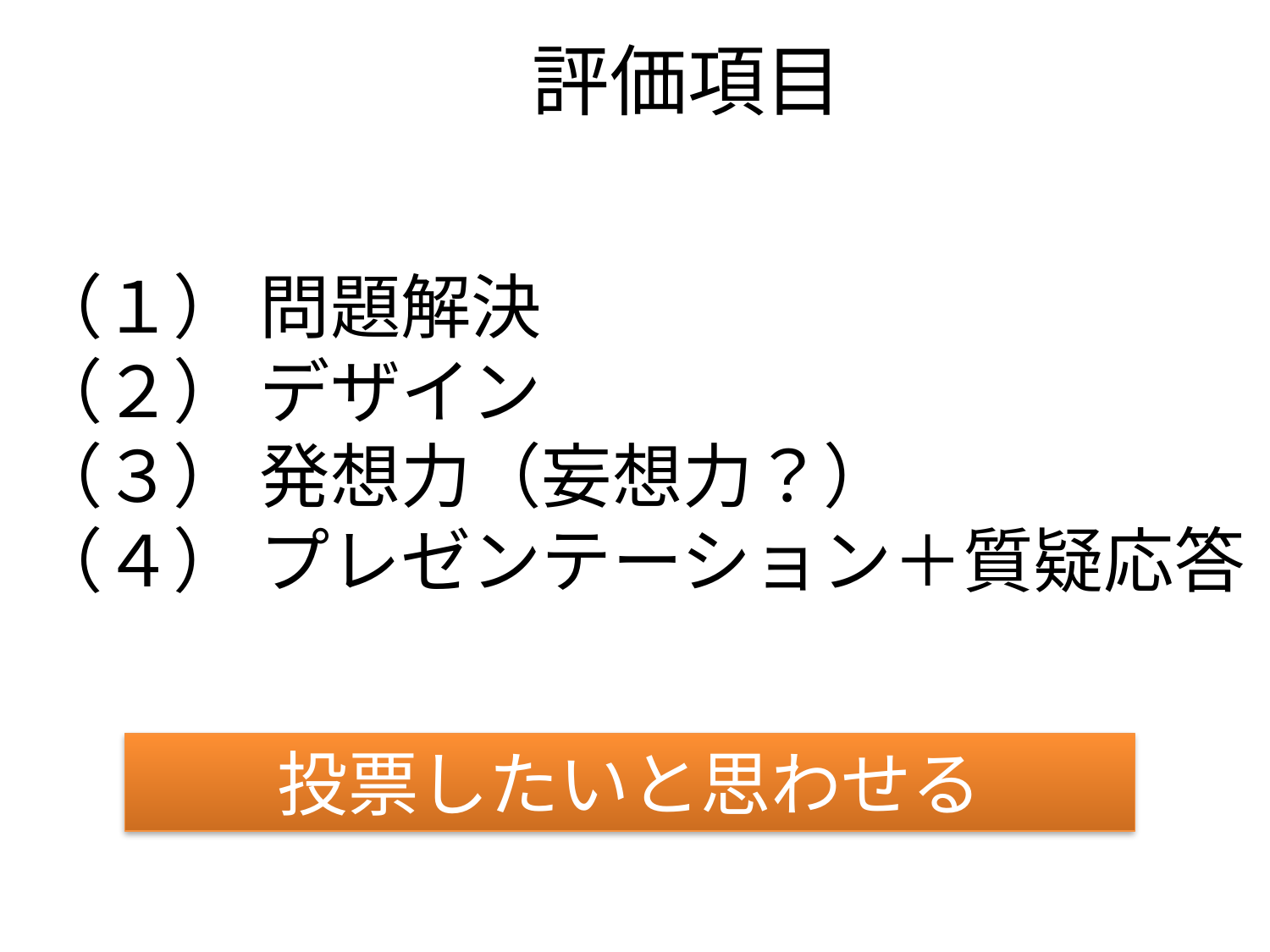

評価項目
（１） 問題解決
（２） デザイン
（３） 発想力（妄想力？）
（４） プレゼンテーション＋質疑応答
投票したいと思わせる